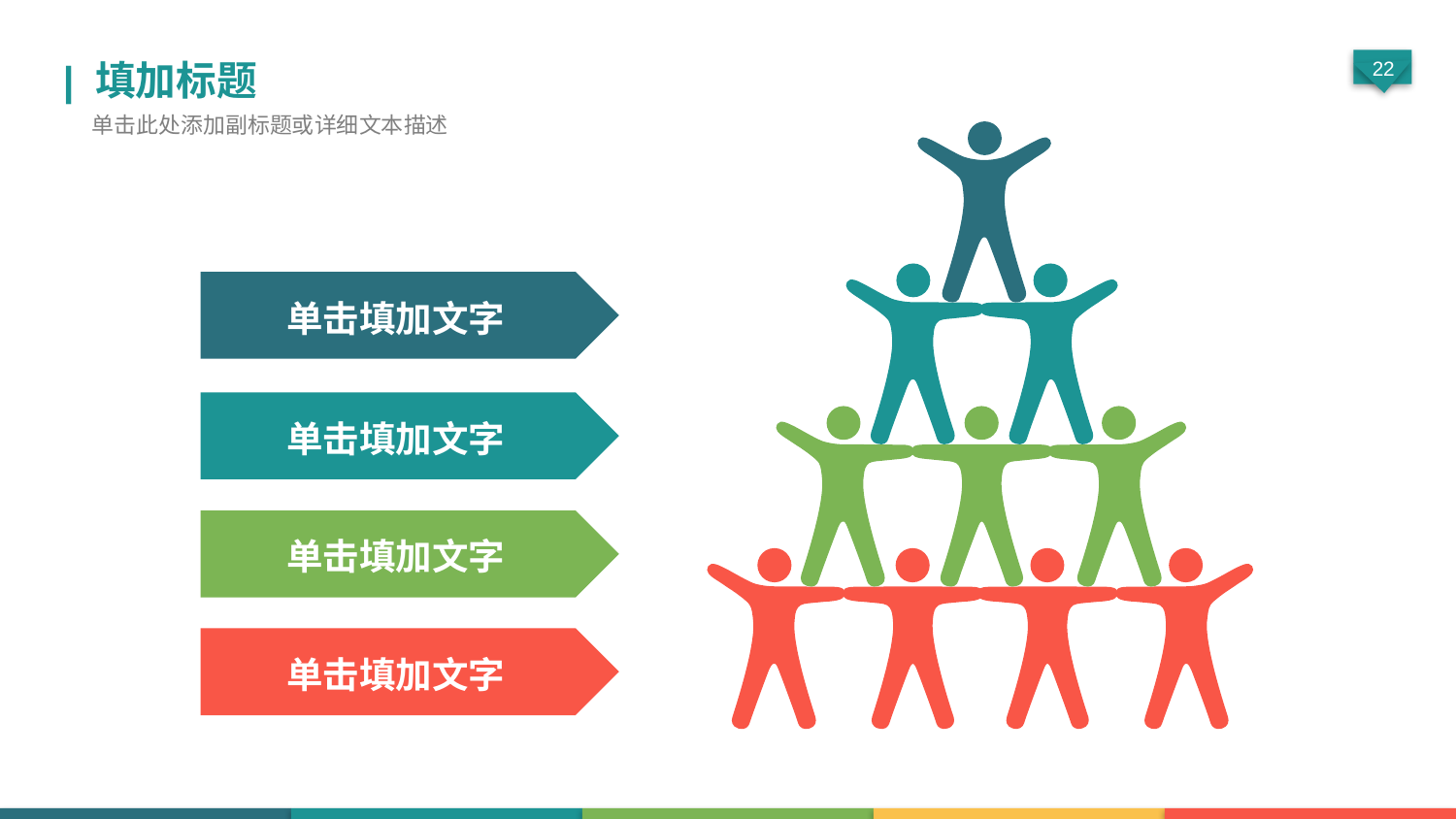

| 填加标题
单击此处添加副标题或详细文本描述

单击填加文字

单击填加文字

单击填加文字

单击填加文字